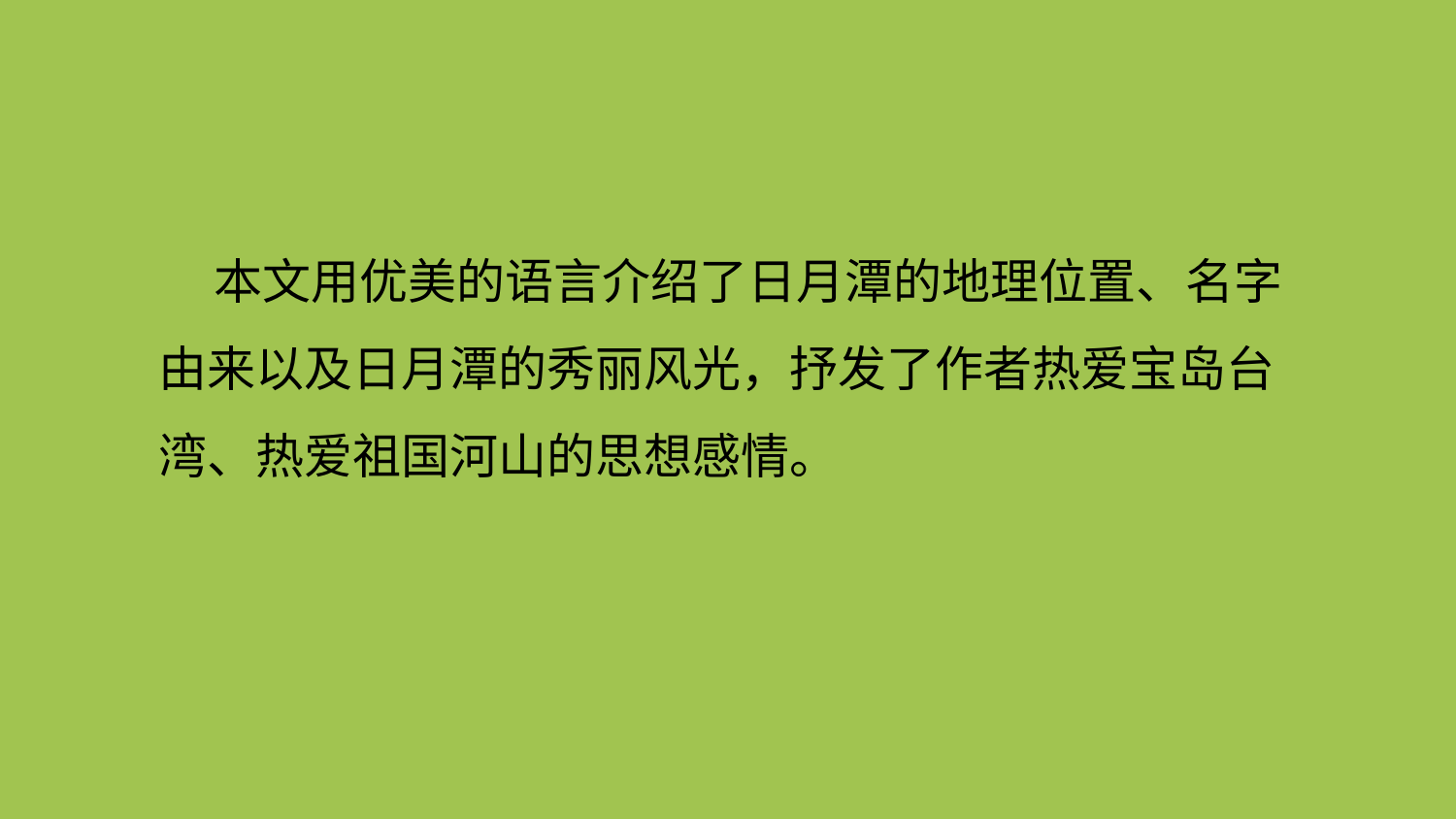

本文用优美的语言介绍了日月潭的地理位置、名字由来以及日月潭的秀丽风光，抒发了作者热爱宝岛台湾、热爱祖国河山的思想感情。